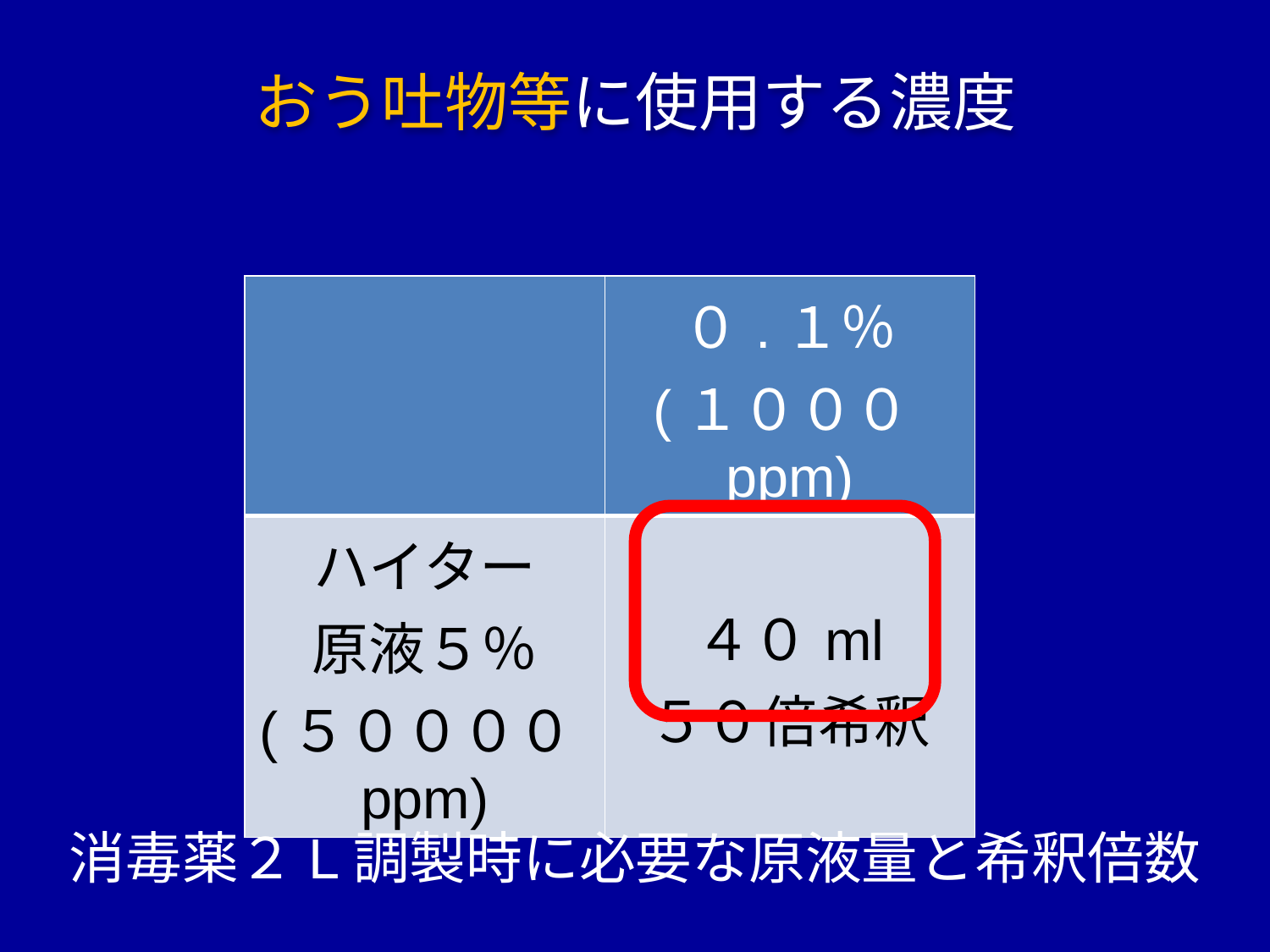

おう吐物等に使用する濃度
|  | ０.１％ (１０００ppm) |
| --- | --- |
| ハイター 原液５％ (５００００ppm) | ４０ml ５０倍希釈 |

消毒薬２L調製時に必要な原液量と希釈倍数